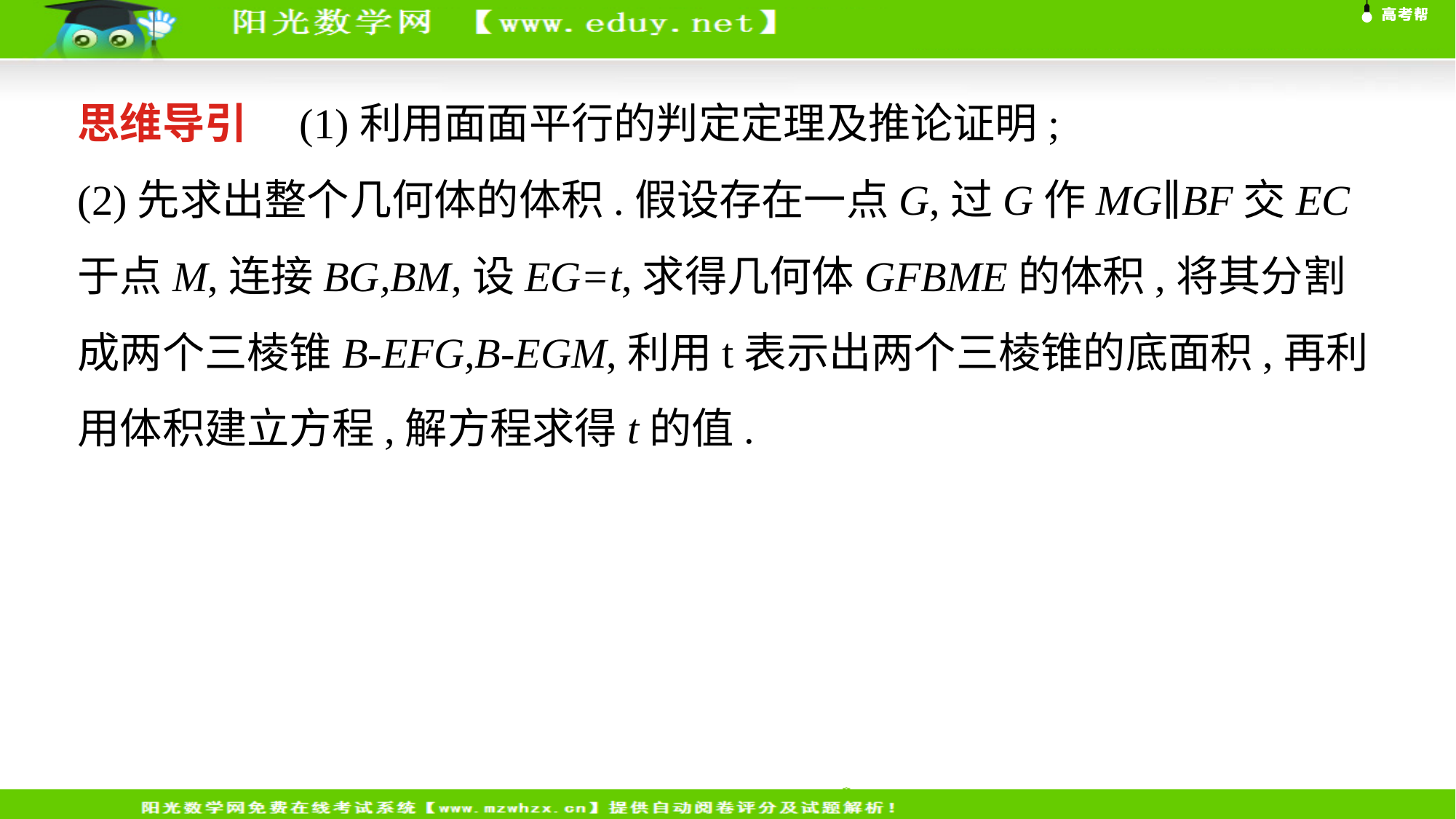

思维导引　(1)利用面面平行的判定定理及推论证明;
(2)先求出整个几何体的体积.假设存在一点G,过G作MG∥BF交EC于点M,连接BG,BM,设EG=t,求得几何体GFBME的体积,将其分割成两个三棱锥B-EFG,B-EGM,利用t表示出两个三棱锥的底面积,再利用体积建立方程,解方程求得t的值.